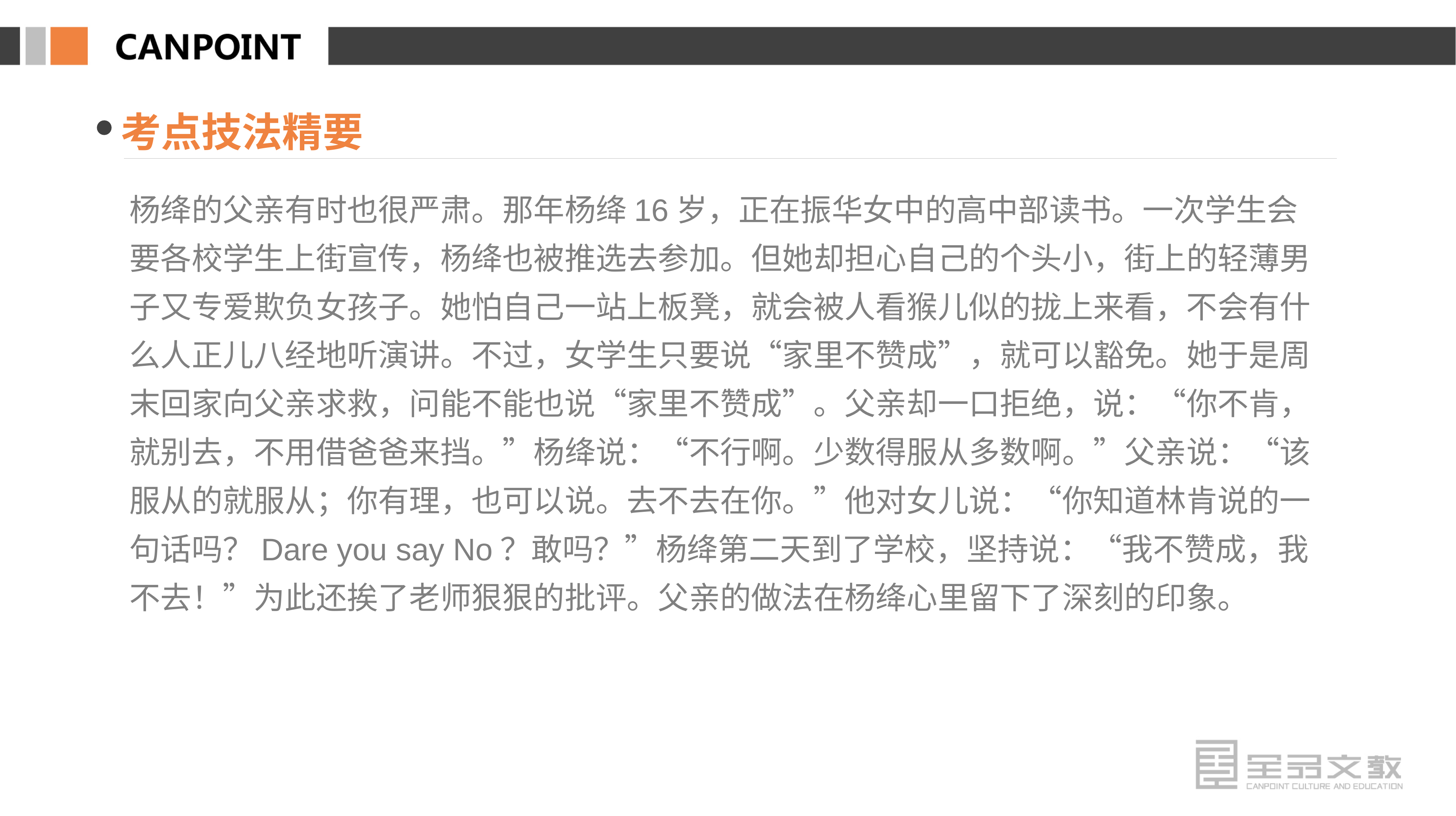

考点技法精要

杨绛的父亲有时也很严肃。那年杨绛16岁，正在振华女中的高中部读书。一次学生会要各校学生上街宣传，杨绛也被推选去参加。但她却担心自己的个头小，街上的轻薄男子又专爱欺负女孩子。她怕自己一站上板凳，就会被人看猴儿似的拢上来看，不会有什么人正儿八经地听演讲。不过，女学生只要说“家里不赞成”，就可以豁免。她于是周末回家向父亲求救，问能不能也说“家里不赞成”。父亲却一口拒绝，说：“你不肯，就别去，不用借爸爸来挡。”杨绛说：“不行啊。少数得服从多数啊。”父亲说：“该服从的就服从；你有理，也可以说。去不去在你。”他对女儿说：“你知道林肯说的一句话吗？Dare you say No？敢吗？”杨绛第二天到了学校，坚持说：“我不赞成，我不去！”为此还挨了老师狠狠的批评。父亲的做法在杨绛心里留下了深刻的印象。